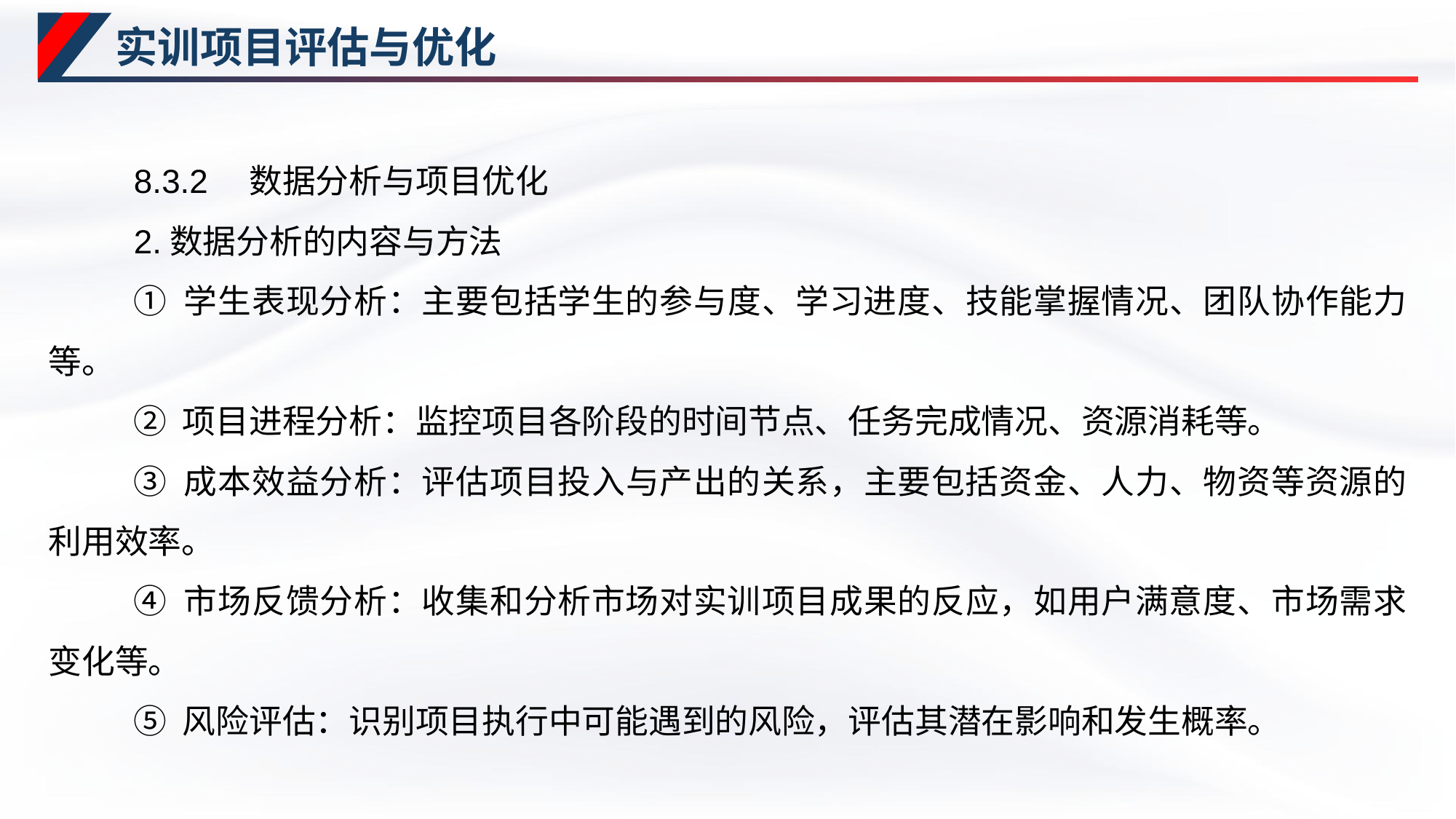

# 实训项目评估与优化
8.3.2　数据分析与项目优化
2.数据分析的内容与方法
① 学生表现分析：主要包括学生的参与度、学习进度、技能掌握情况、团队协作能力等。
② 项目进程分析：监控项目各阶段的时间节点、任务完成情况、资源消耗等。
③ 成本效益分析：评估项目投入与产出的关系，主要包括资金、人力、物资等资源的利用效率。
④ 市场反馈分析：收集和分析市场对实训项目成果的反应，如用户满意度、市场需求变化等。
⑤ 风险评估：识别项目执行中可能遇到的风险，评估其潜在影响和发生概率。